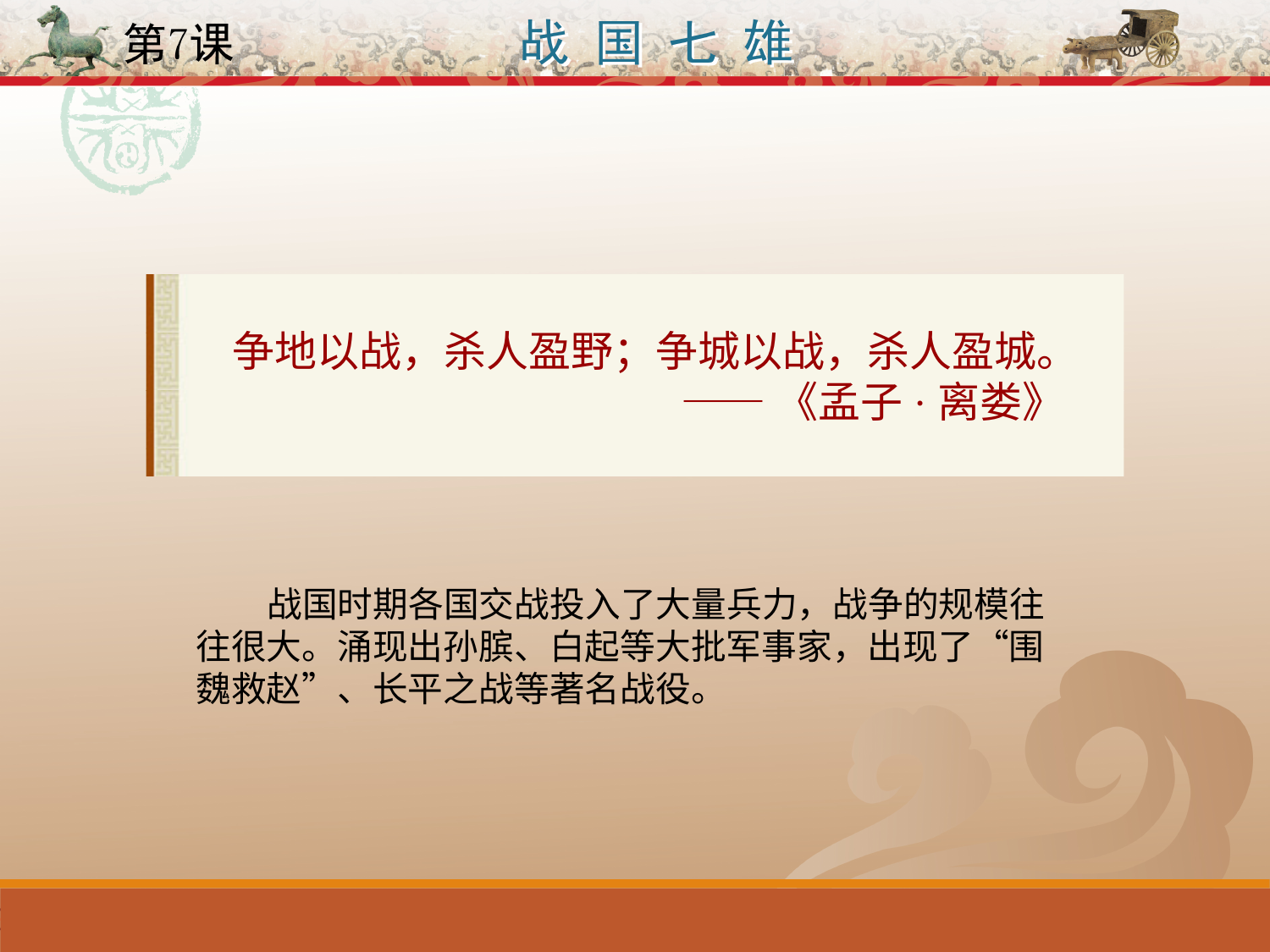

争地以战，杀人盈野；争城以战，杀人盈城。
 ——《孟子·离娄》
        战国时期各国交战投入了大量兵力，战争的规模往往很大。涌现出孙膑、白起等大批军事家，出现了“围魏救赵”、长平之战等著名战役。